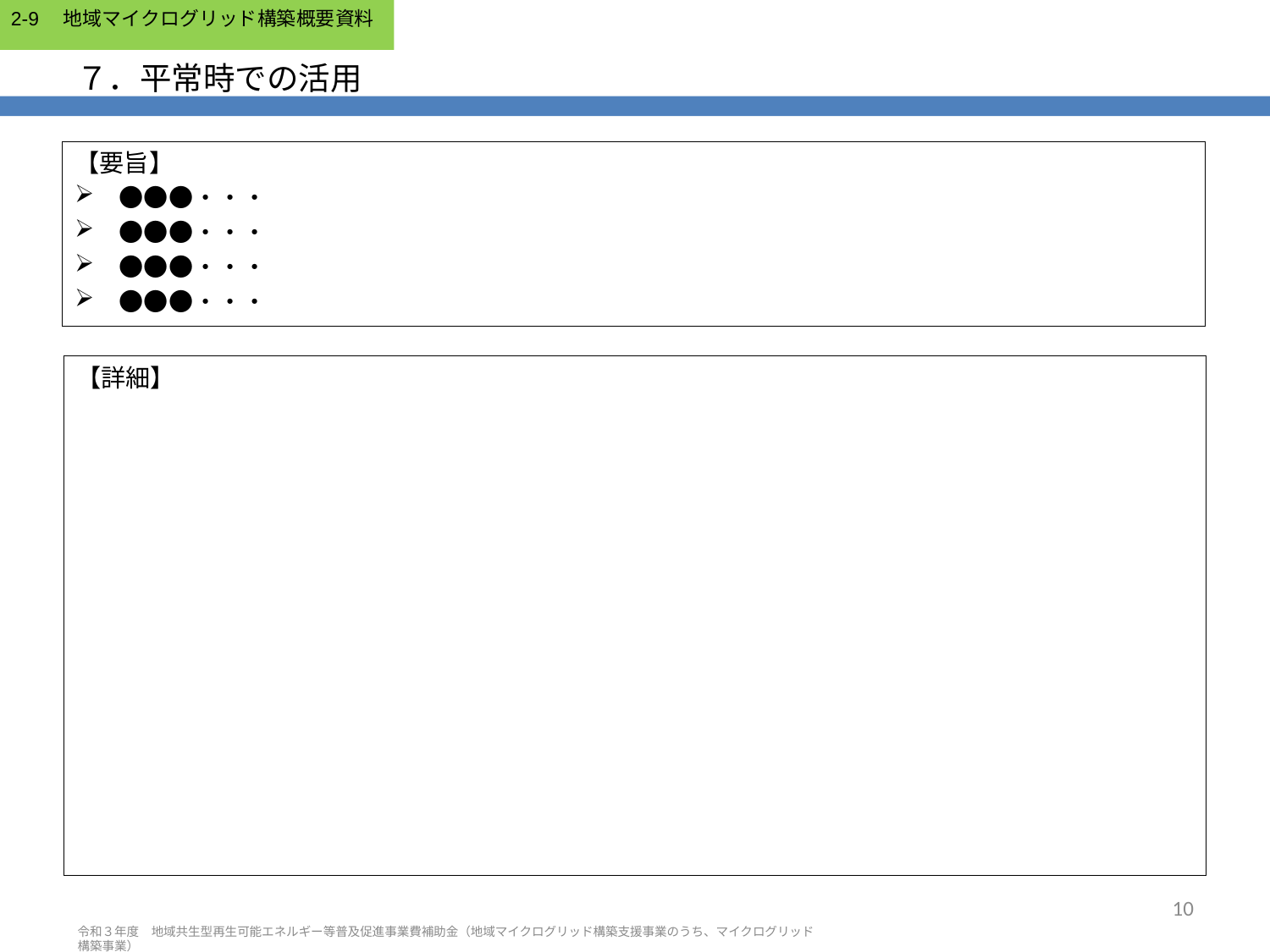

# ７．平常時での活用
【要旨】
　●●●・・・
　●●●・・・
　●●●・・・
　●●●・・・
【詳細】

10